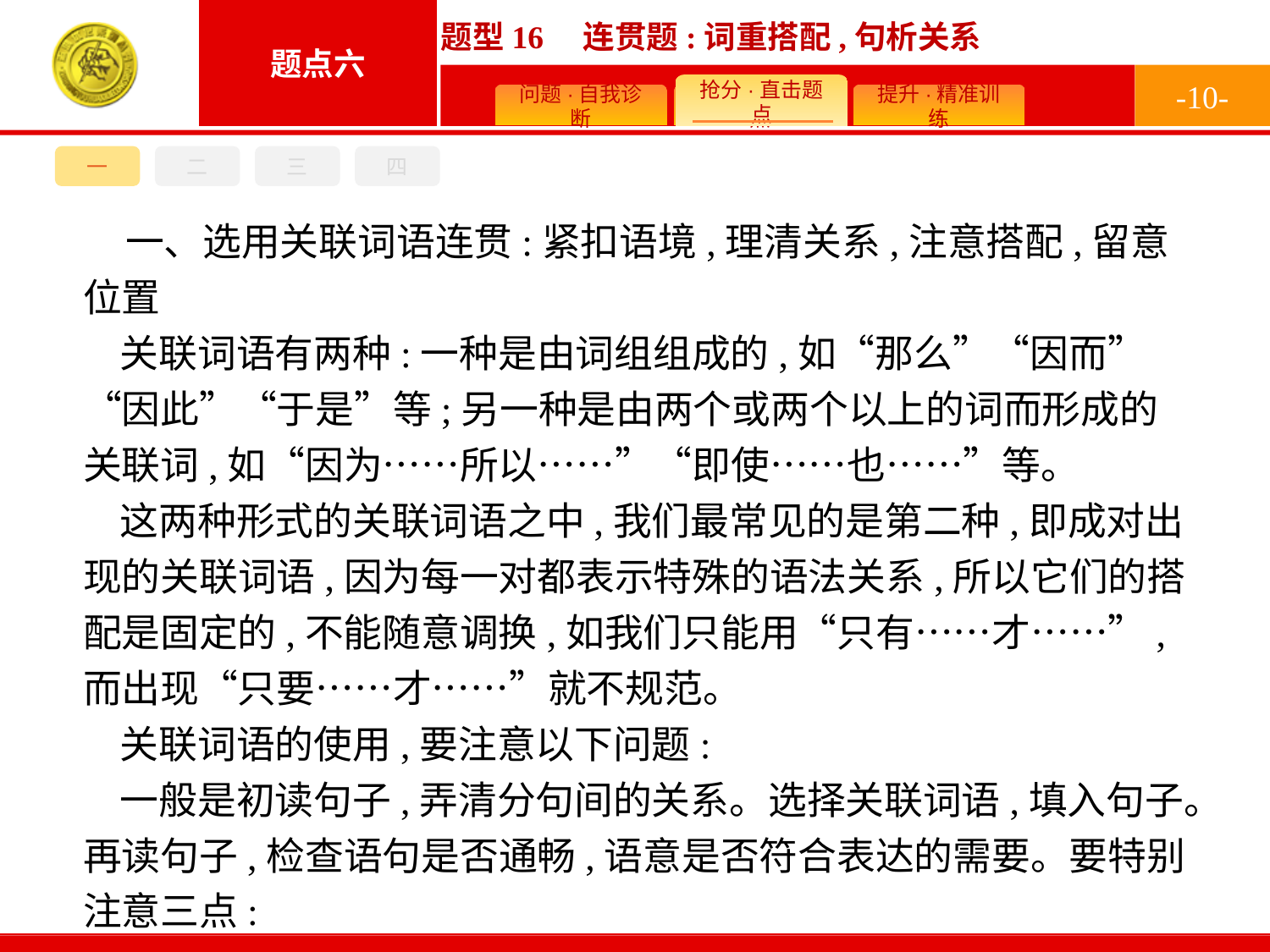

-10-
一
二
三
四
一、选用关联词语连贯:紧扣语境,理清关系,注意搭配,留意位置
关联词语有两种:一种是由词组组成的,如“那么”“因而”“因此”“于是”等;另一种是由两个或两个以上的词而形成的关联词,如“因为……所以……”“即使……也……”等。
这两种形式的关联词语之中,我们最常见的是第二种,即成对出现的关联词语,因为每一对都表示特殊的语法关系,所以它们的搭配是固定的,不能随意调换,如我们只能用“只有……才……”,而出现“只要……才……”就不规范。
关联词语的使用,要注意以下问题:
一般是初读句子,弄清分句间的关系。选择关联词语,填入句子。再读句子,检查语句是否通畅,语意是否符合表达的需要。要特别注意三点: